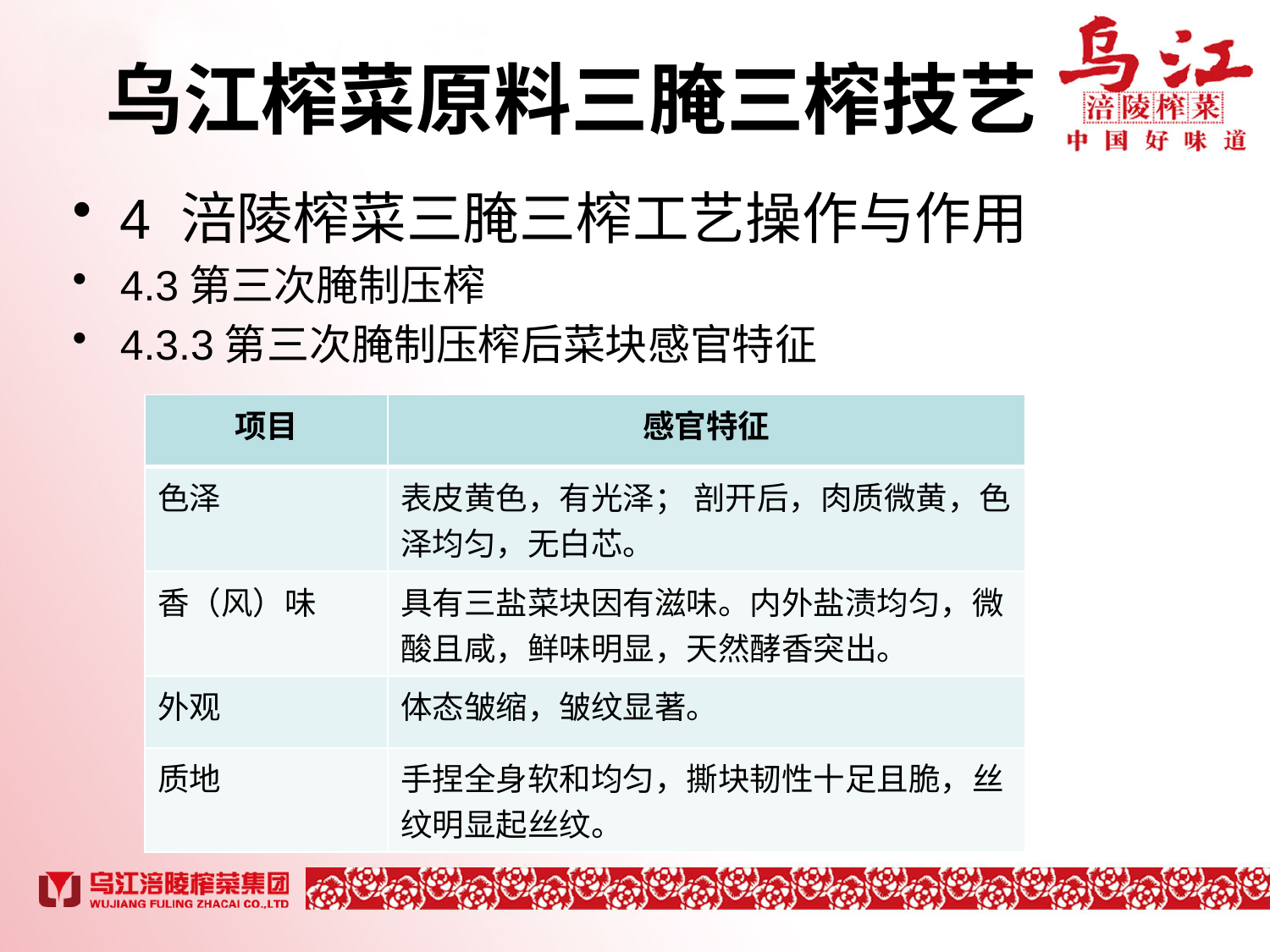

# 乌江榨菜原料三腌三榨技艺
4 涪陵榨菜三腌三榨工艺操作与作用
4.3第三次腌制压榨
4.3.3第三次腌制压榨后菜块感官特征
| 项目 | 感官特征 |
| --- | --- |
| 色泽 | 表皮黄色，有光泽； 剖开后，肉质微黄，色泽均匀，无白芯。 |
| 香（风）味 | 具有三盐菜块因有滋味。内外盐渍均匀，微酸且咸，鲜味明显，天然酵香突出。 |
| 外观 | 体态皱缩，皱纹显著。 |
| 质地 | 手捏全身软和均匀，撕块韧性十足且脆，丝纹明显起丝纹。 |